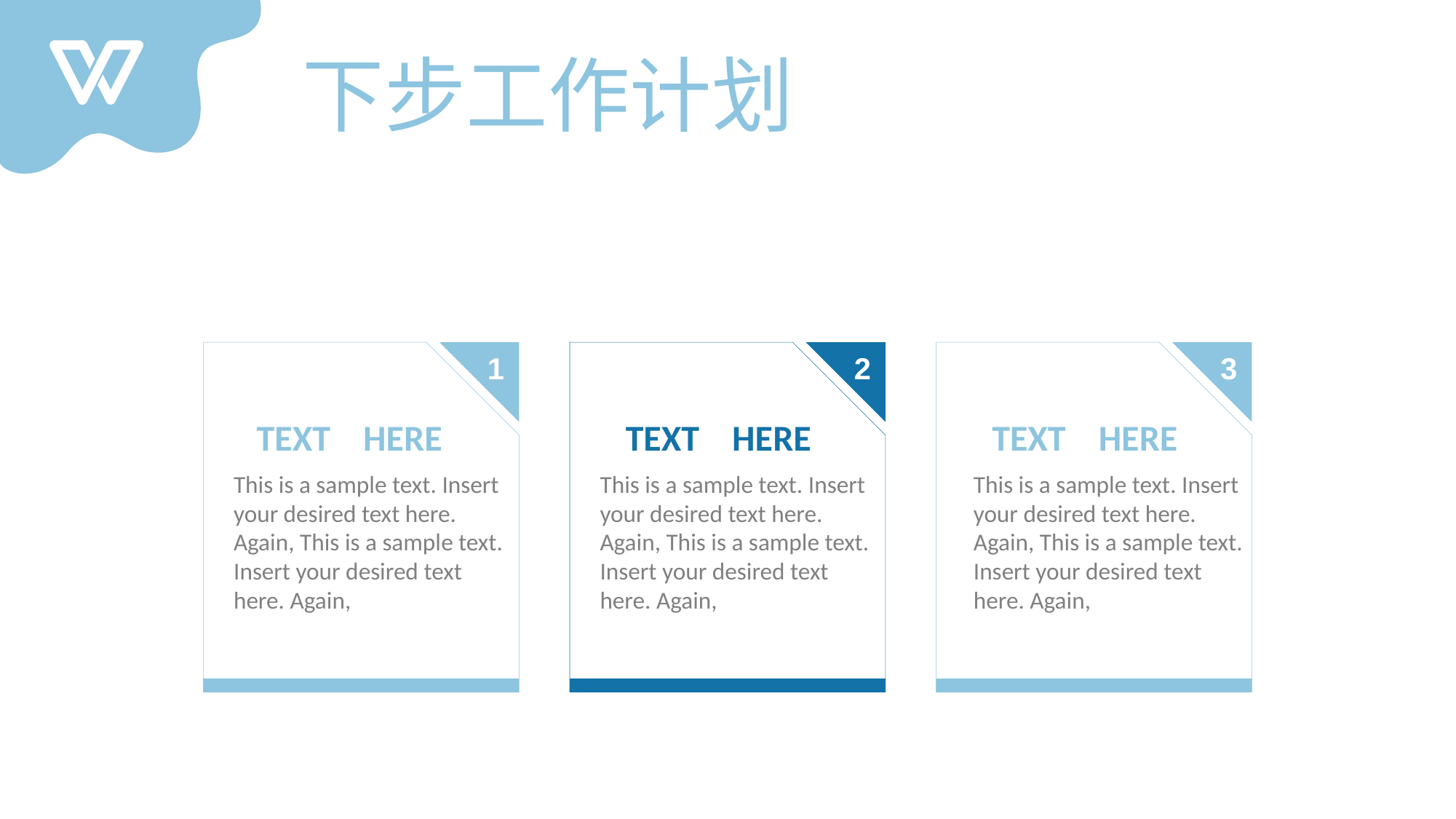

下步工作计划

1
e
2

3
TEXT    HERE
TEXT    HERE
TEXT    HERE
This is a sample text. Insert your desired text here. Again, This is a sample text. Insert your desired text here. Again,

This is a sample text. Insert your desired text here. Again, This is a sample text. Insert your desired text here. Again,

This is a sample text. Insert your desired text here. Again, This is a sample text. Insert your desired text here. Again,